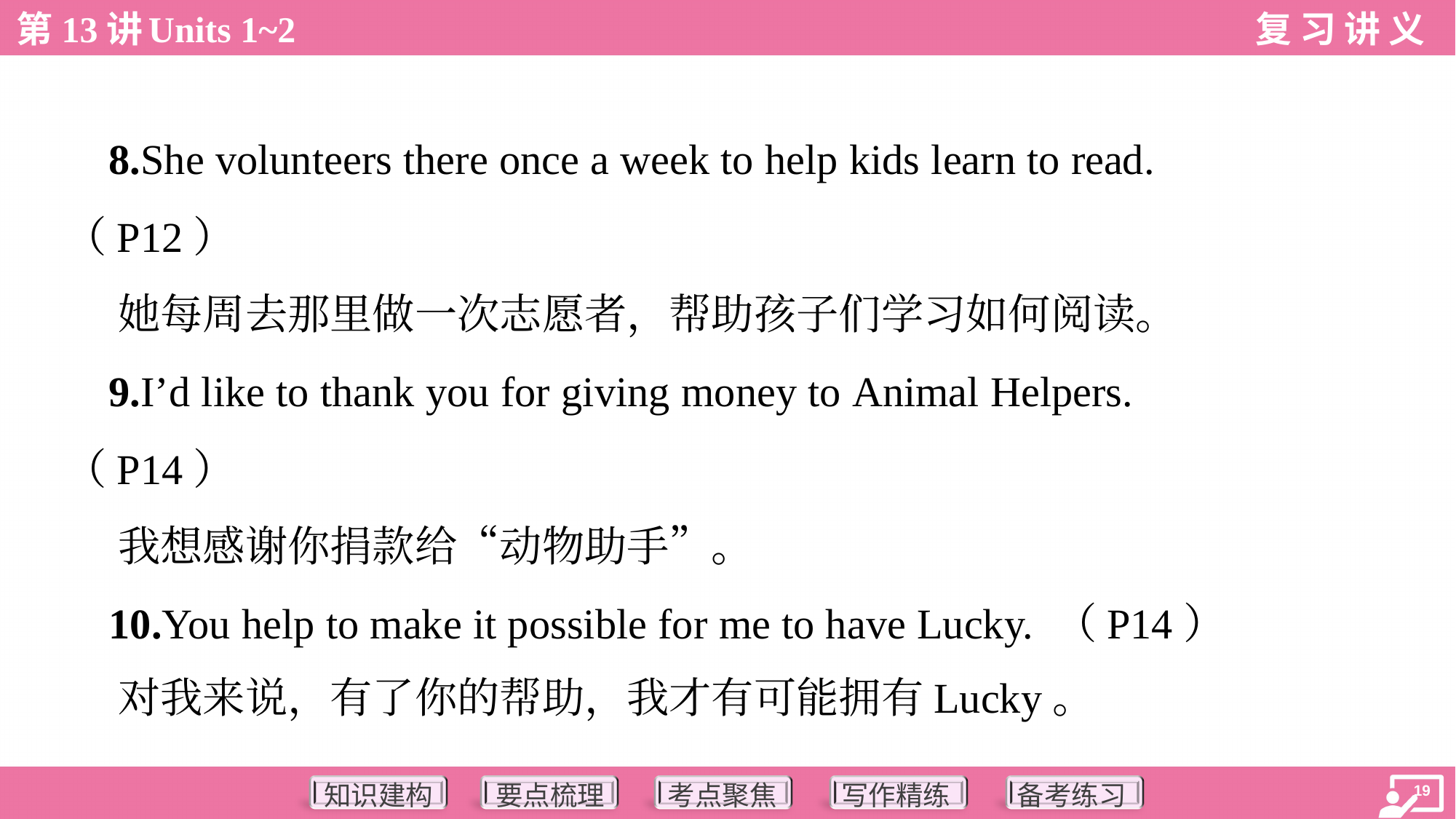

8.She volunteers there once a week to help kids learn to read.
（P12）
    她每周去那里做一次志愿者，帮助孩子们学习如何阅读。
    9.I’d like to thank you for giving money to Animal Helpers.
（P14）
    我想感谢你捐款给“动物助手”。
    10.You help to make it possible for me to have Lucky. （P14）
    对我来说，有了你的帮助，我才有可能拥有Lucky。